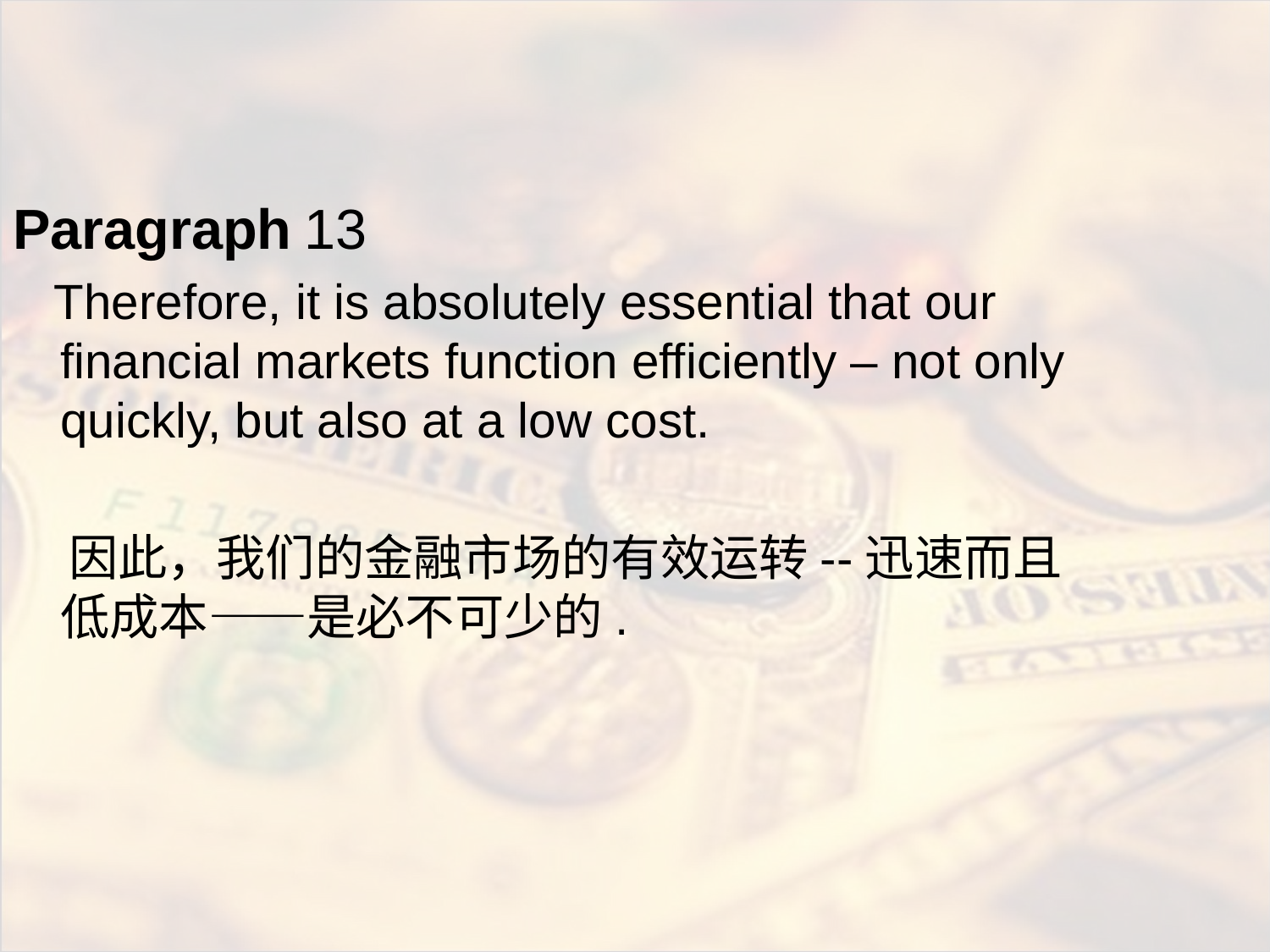

#
Paragraph 13
   Therefore, it is absolutely essential that our financial markets function efficiently – not only quickly, but also at a low cost.

    因此，我们的金融市场的有效运转--迅速而且低成本——是必不可少的.